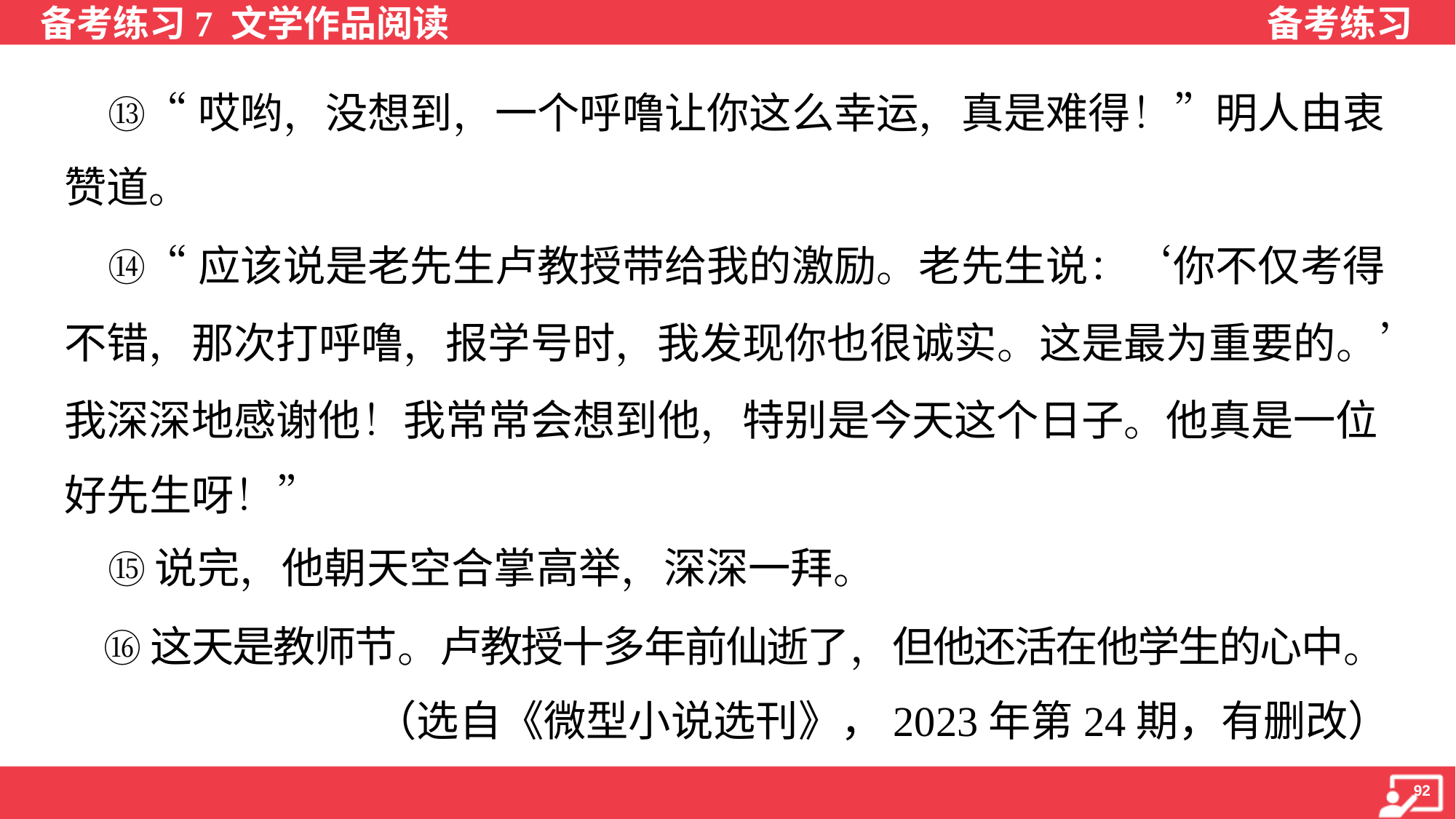

⑬“哎哟，没想到，一个呼噜让你这么幸运，真是难得！”明人由衷
赞道。
    ⑭“应该说是老先生卢教授带给我的激励。老先生说：‘你不仅考得
不错，那次打呼噜，报学号时，我发现你也很诚实。这是最为重要的。’
我深深地感谢他！我常常会想到他，特别是今天这个日子。他真是一位
好先生呀！”
    ⑮说完，他朝天空合掌高举，深深一拜。
    ⑯这天是教师节。卢教授十多年前仙逝了，但他还活在他学生的心中。
    （选自《微型小说选刊》，2023年第24期，有删改）